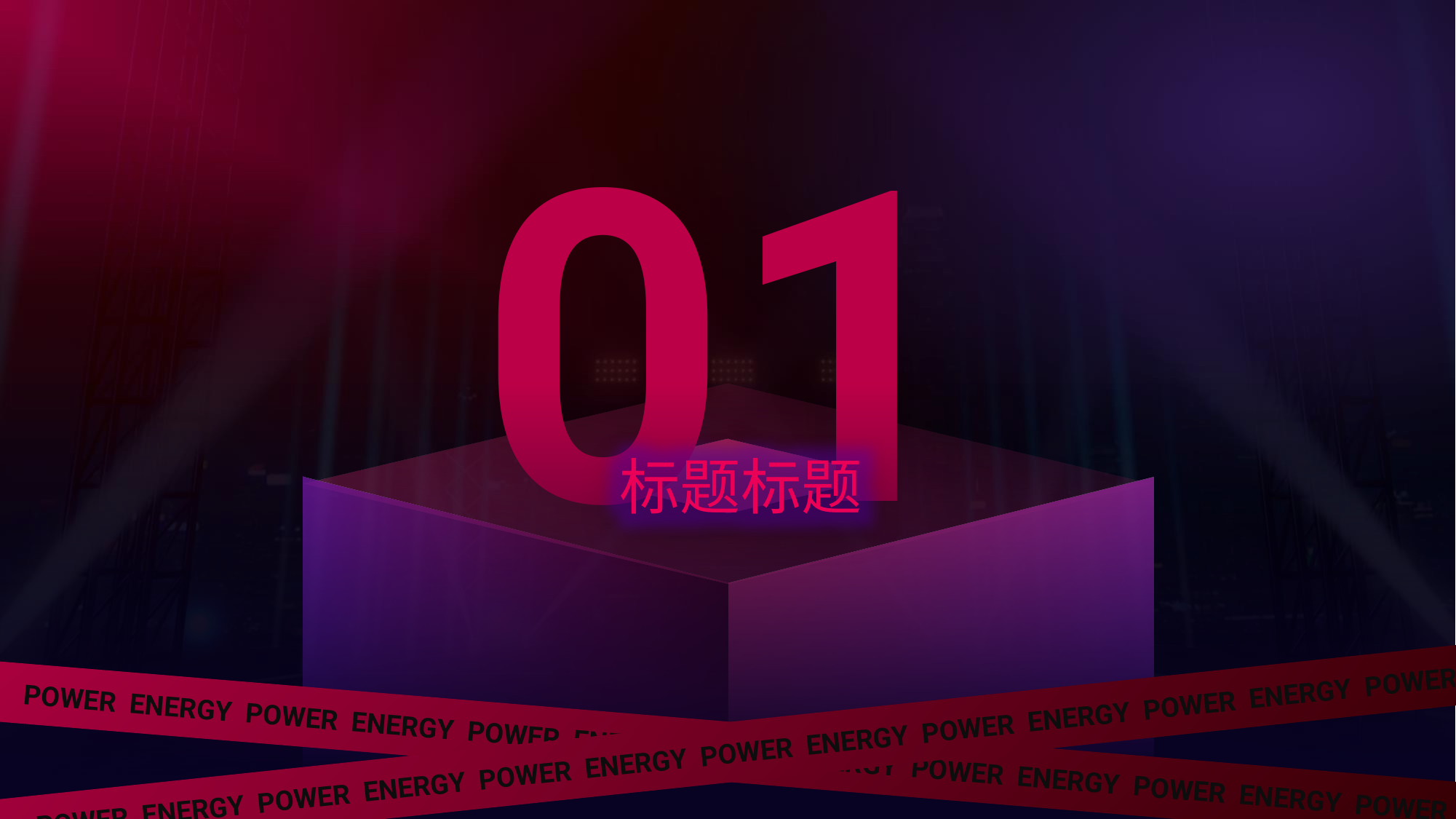

01

标题标题
POWER  ENERGY  POWER  ENERGY  POWER  ENERGY  POWER  ENERGY  POWER  ENERGY  POWER  ENERGY  POWER
POWER  ENERGY  POWER  ENERGY  POWER  ENERGY  POWER  ENERGY  POWER  ENERGY  POWER  ENERGY  POWER